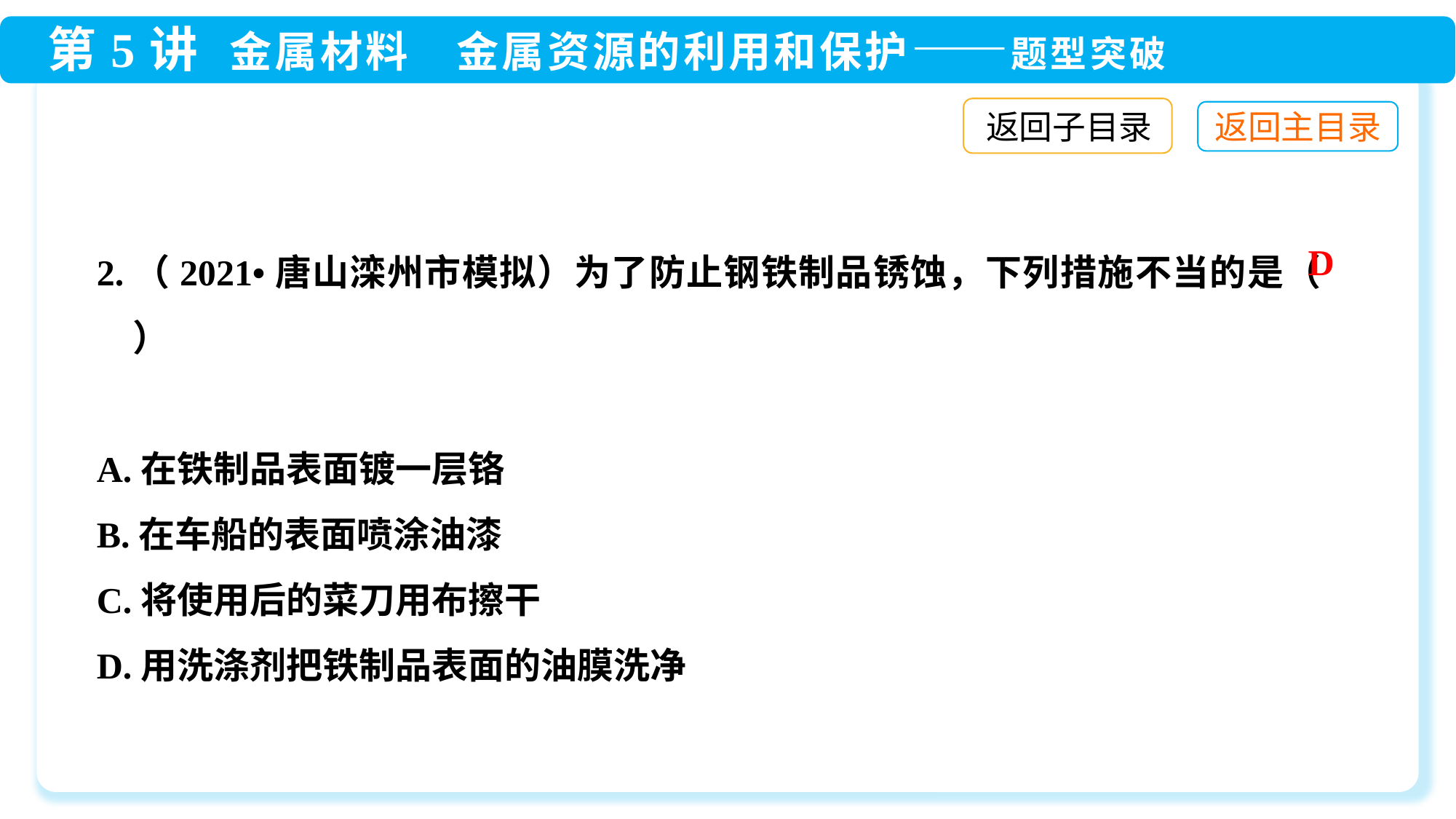

返回子目录
2.（2021•唐山滦州市模拟）为了防止钢铁制品锈蚀，下列措施不当的是（　　）

A.在铁制品表面镀一层铬
B.在车船的表面喷涂油漆
C.将使用后的菜刀用布擦干
D.用洗涤剂把铁制品表面的油膜洗净
D